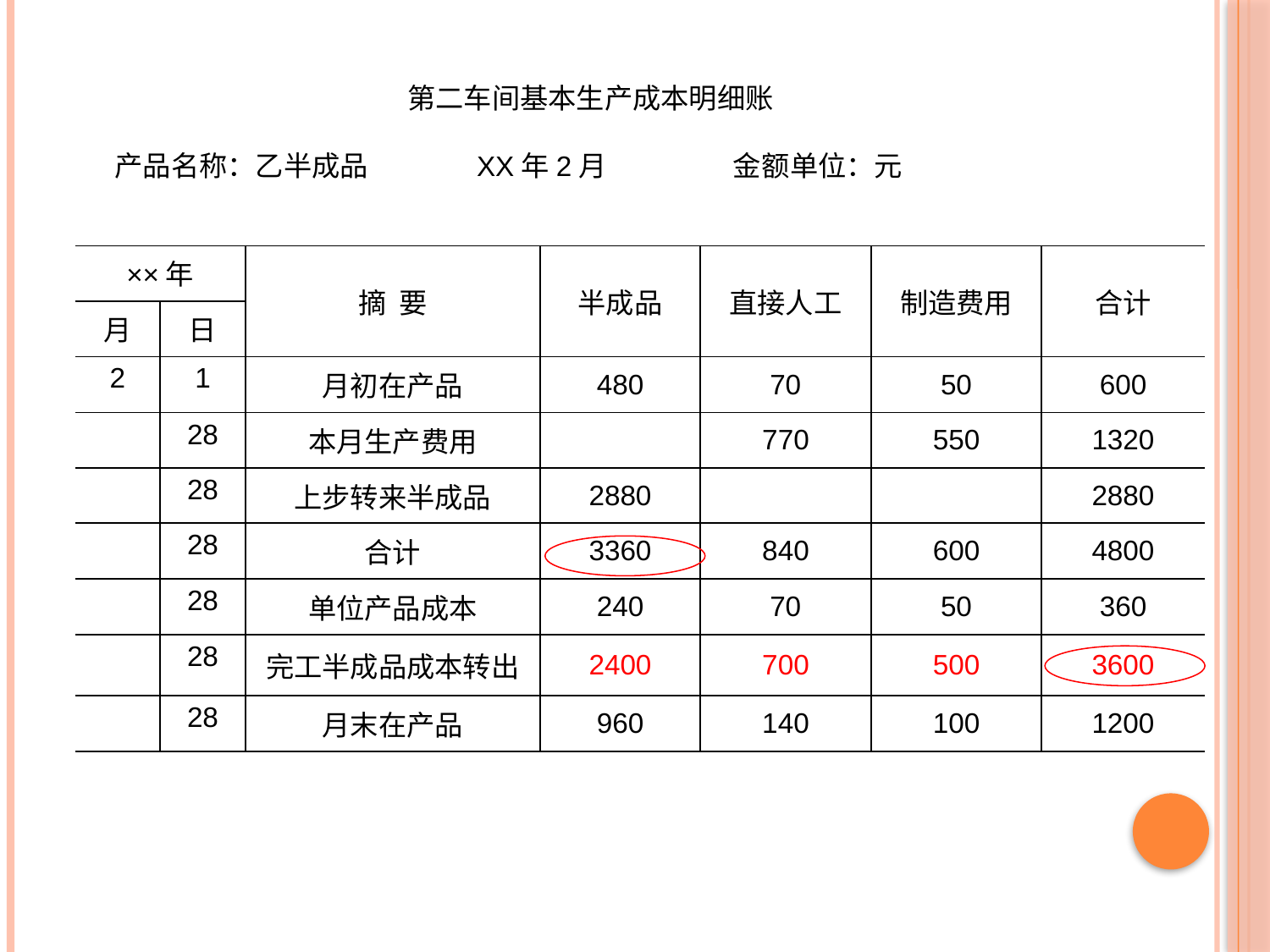

第二车间基本生产成本明细账

产品名称：乙半成品                XX年2月                    金额单位：元
| ××年 |  | 摘 要 | 半成品 | 直接人工 | 制造费用 | 合计 |
| --- | --- | --- | --- | --- | --- | --- |
| 月 | 日 |  |  |  |  |  |
| 2 | 1 | 月初在产品 | 480 | 70 | 50 | 600 |
|  | 28 | 本月生产费用 |  | 770 | 550 | 1320 |
|  | 28 | 上步转来半成品 | 2880 |  |  | 2880 |
|  | 28 | 合计 | 3360 | 840 | 600 | 4800 |
|  | 28 | 单位产品成本 | 240 | 70 | 50 | 360 |
|  | 28 | 完工半成品成本转出 | 2400 | 700 | 500 | 3600 |
|  | 28 | 月末在产品 | 960 | 140 | 100 | 1200 |